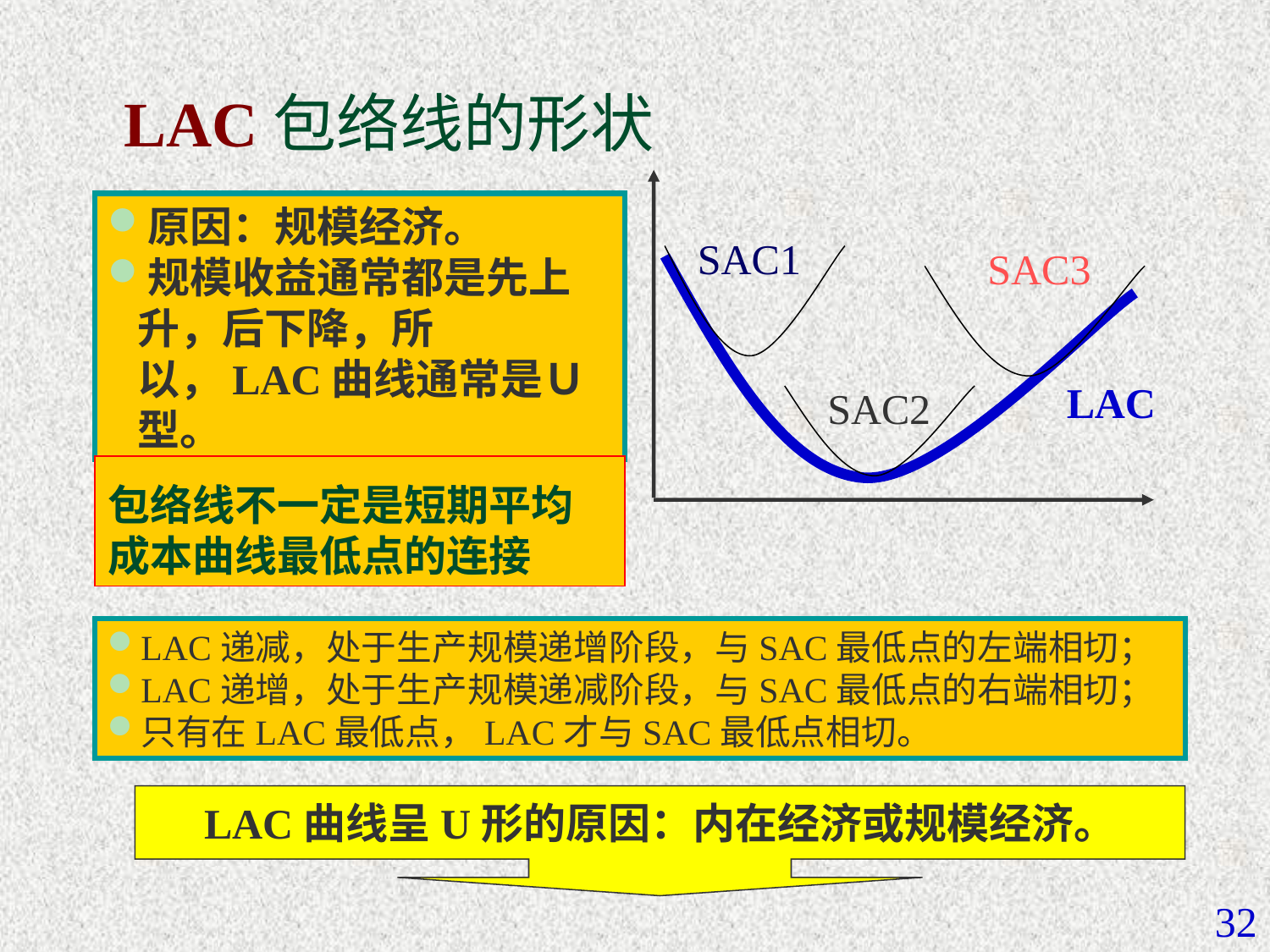

# LAC包络线的形状

原因：规模经济。
规模收益通常都是先上升，后下降，所以，LAC曲线通常是Ｕ型。
SAC1
SAC3

LAC
SAC2

包络线不一定是短期平均成本曲线最低点的连接

LAC递减，处于生产规模递增阶段，与SAC最低点的左端相切；
LAC递增，处于生产规模递减阶段，与SAC最低点的右端相切；
只有在LAC最低点，LAC才与SAC最低点相切。
LAC曲线呈U形的原因：内在经济或规模经济。
32